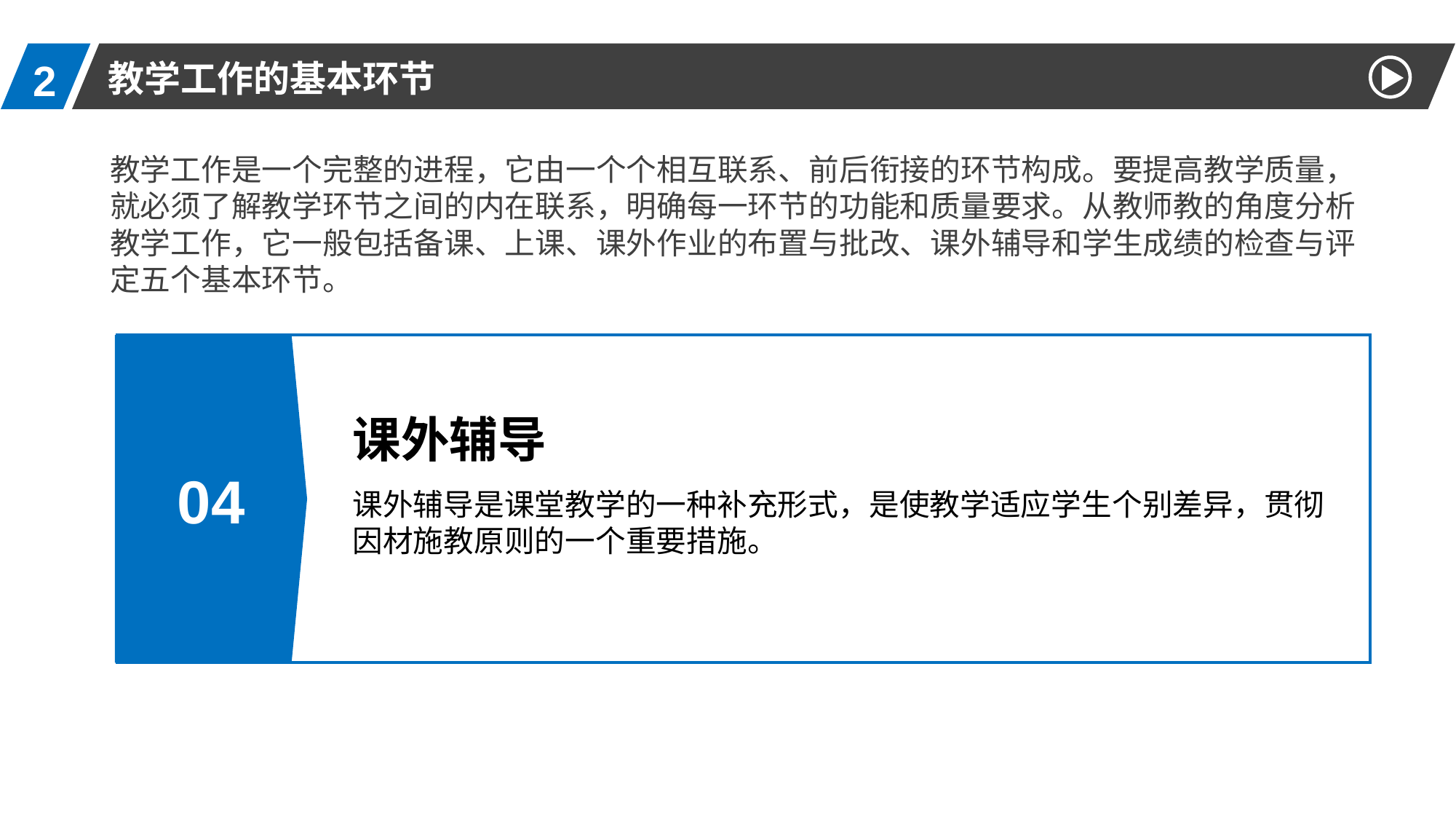

04

2
教学工作的基本环节

教学工作是一个完整的进程，它由一个个相互联系、前后衔接的环节构成。要提高教学质量，就必须了解教学环节之间的内在联系，明确每一环节的功能和质量要求。从教师教的角度分析教学工作，它一般包括备课、上课、课外作业的布置与批改、课外辅导和学生成绩的检查与评定五个基本环节。
课外辅导
课外辅导是课堂教学的一种补充形式，是使教学适应学生个别差异，贯彻因材施教原则的一个重要措施。